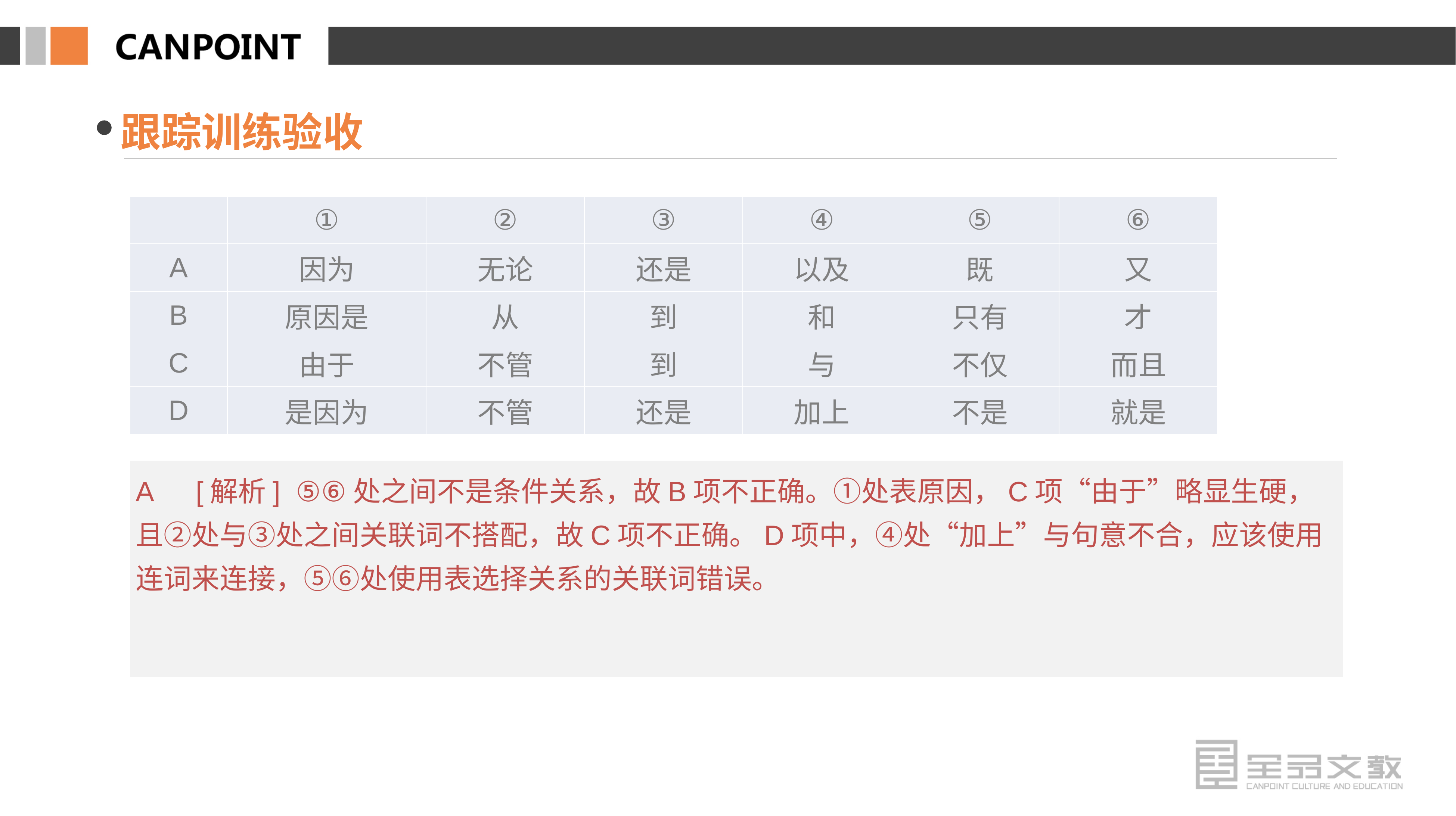

跟踪训练验收

|  | ① | ② | ③ | ④ | ⑤ | ⑥ |
| --- | --- | --- | --- | --- | --- | --- |
| A | 因为 | 无论 | 还是 | 以及 | 既 | 又 |
| B | 原因是 | 从 | 到 | 和 | 只有 | 才 |
| C | 由于 | 不管 | 到 | 与 | 不仅 | 而且 |
| D | 是因为 | 不管 | 还是 | 加上 | 不是 | 就是 |

A　[解析]  ⑤⑥处之间不是条件关系，故B项不正确。①处表原因，C项“由于”略显生硬，且②处与③处之间关联词不搭配，故C项不正确。D项中，④处“加上”与句意不合，应该使用连词来连接，⑤⑥处使用表选择关系的关联词错误。